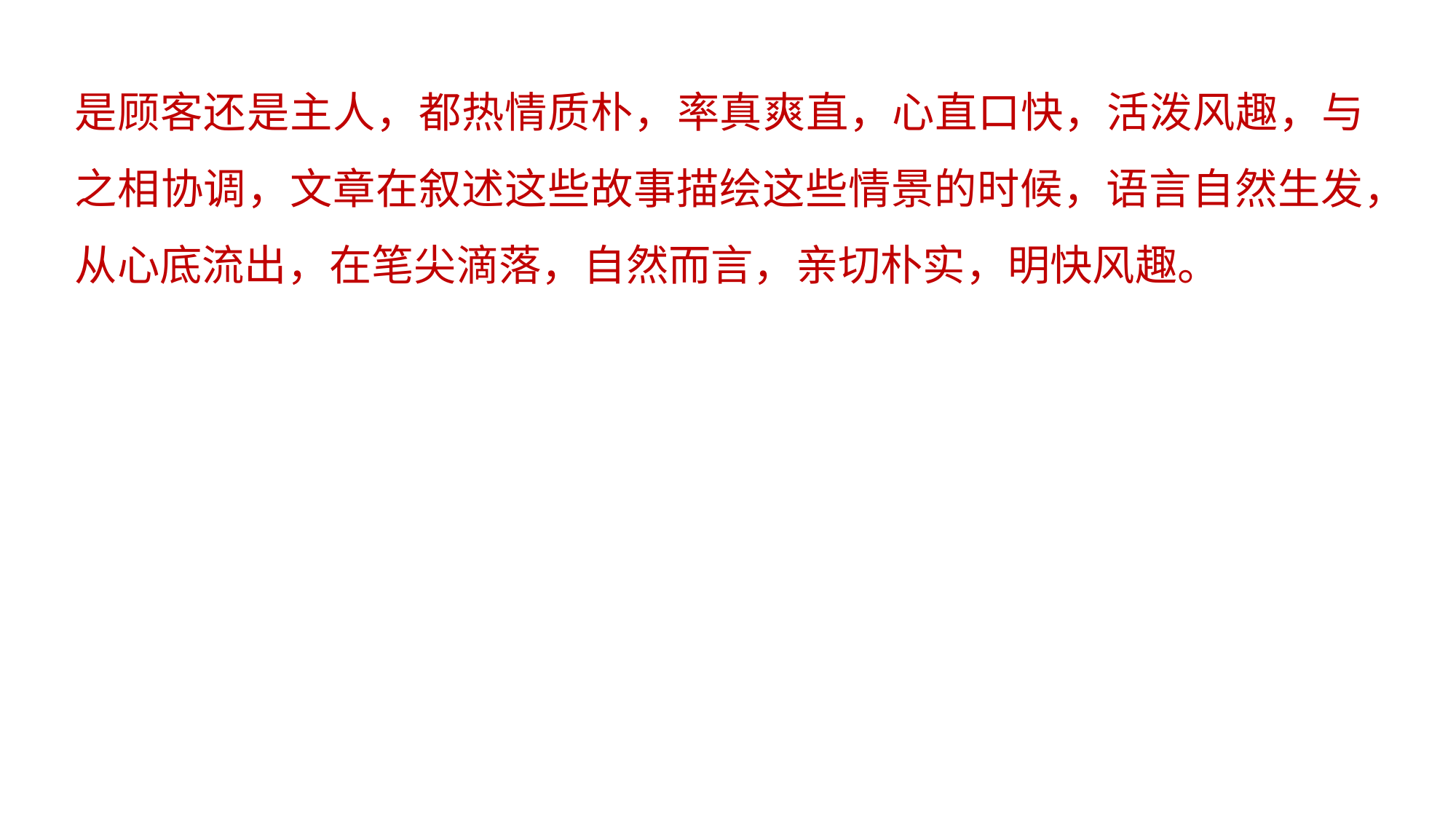

是顾客还是主人，都热情质朴，率真爽直，心直口快，活泼风趣，与之相协调，文章在叙述这些故事描绘这些情景的时候，语言自然生发，从心底流出，在笔尖滴落，自然而言，亲切朴实，明快风趣。